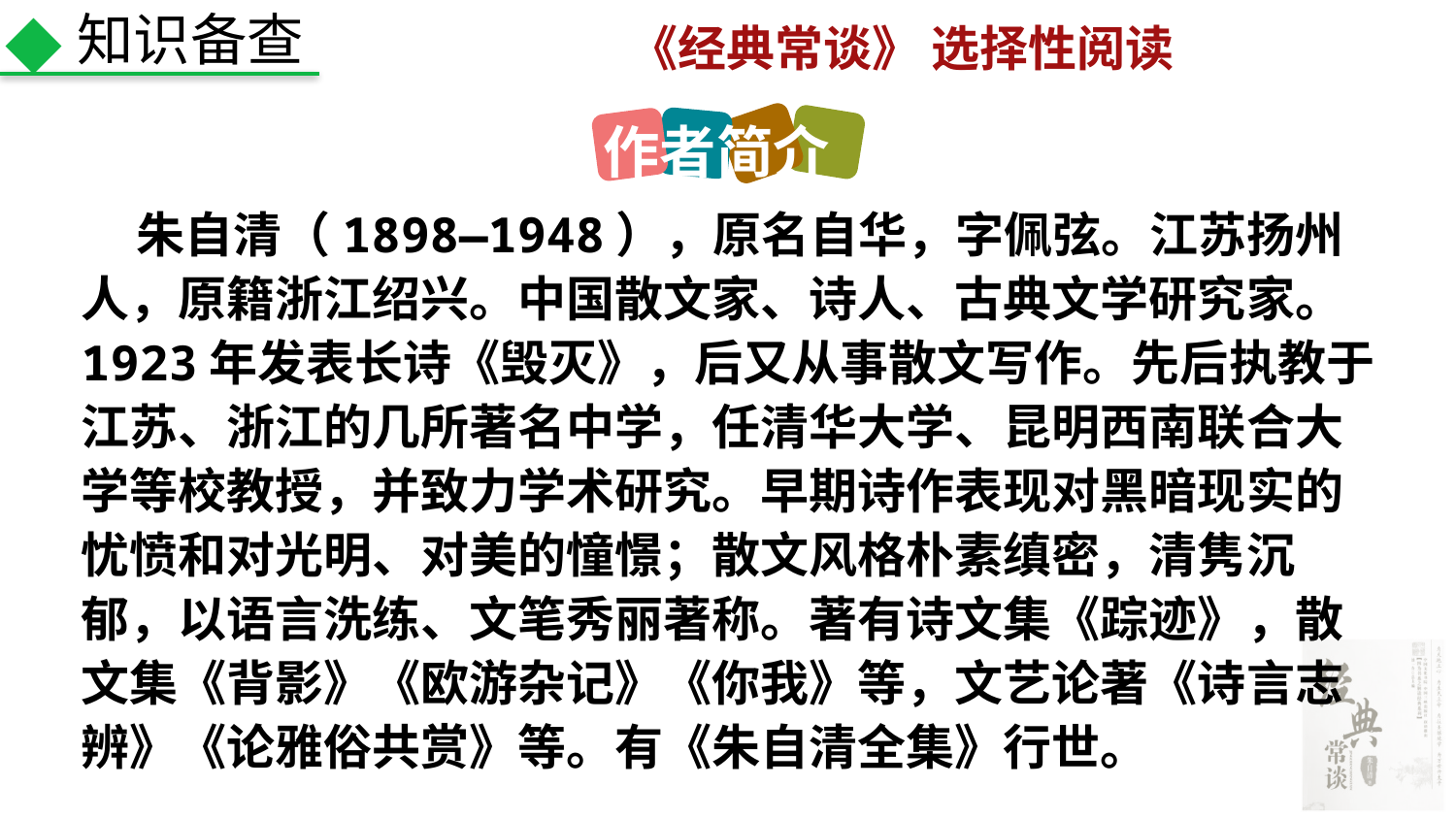

知识备查

作者简介

    朱自清（1898—1948），原名自华，字佩弦。江苏扬州人，原籍浙江绍兴。中国散文家、诗人、古典文学研究家。1923年发表长诗《毁灭》，后又从事散文写作。先后执教于江苏、浙江的几所著名中学，任清华大学、昆明西南联合大学等校教授，并致力学术研究。早期诗作表现对黑暗现实的忧愤和对光明、对美的憧憬；散文风格朴素缜密，清隽沉郁，以语言洗练、文笔秀丽著称。著有诗文集《踪迹》，散文集《背影》《欧游杂记》《你我》等，文艺论著《诗言志辨》《论雅俗共赏》等。有《朱自清全集》行世。